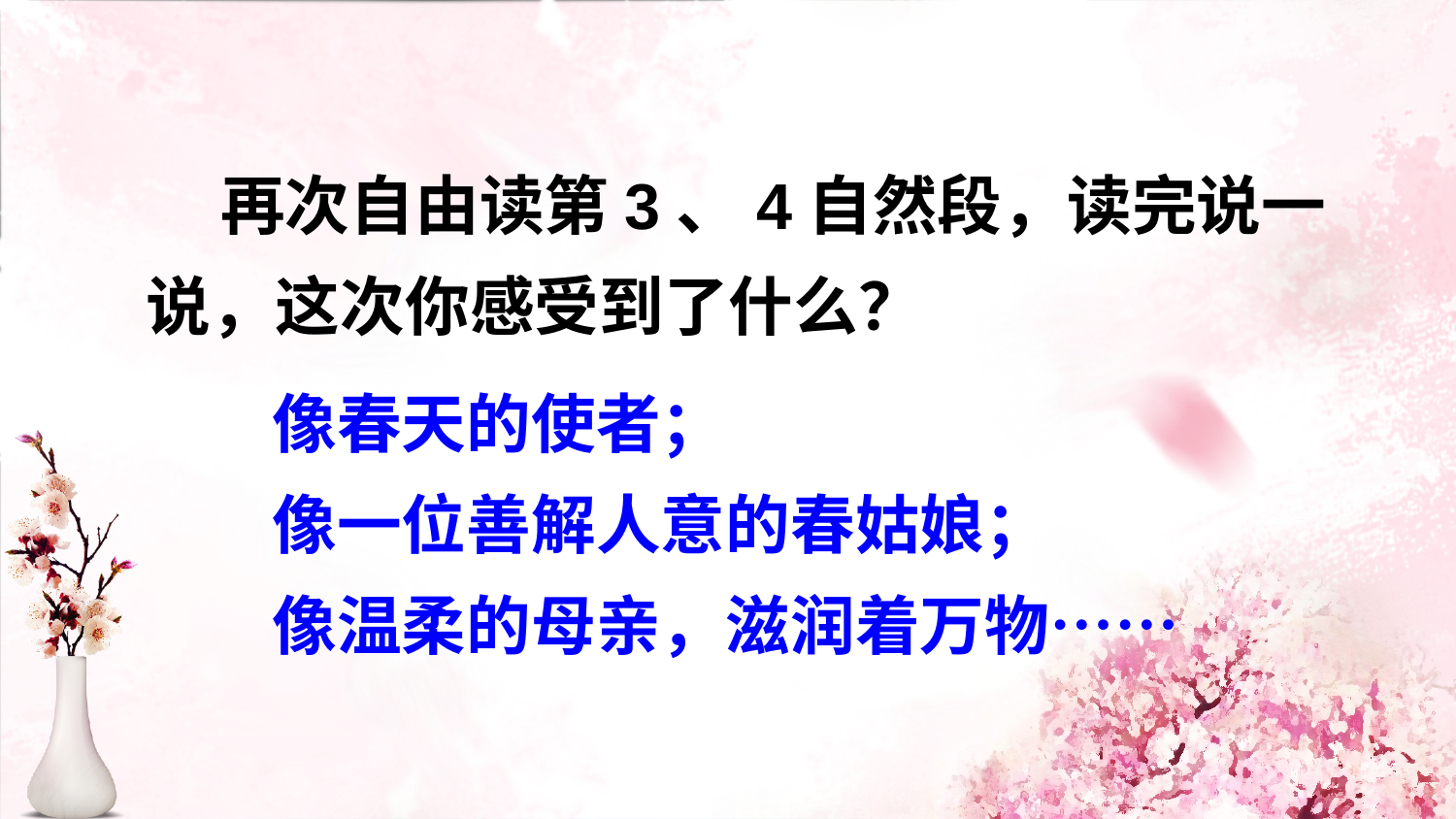

再次自由读第3、4自然段，读完说一说，这次你感受到了什么？
像春天的使者；
像一位善解人意的春姑娘；
像温柔的母亲，滋润着万物……